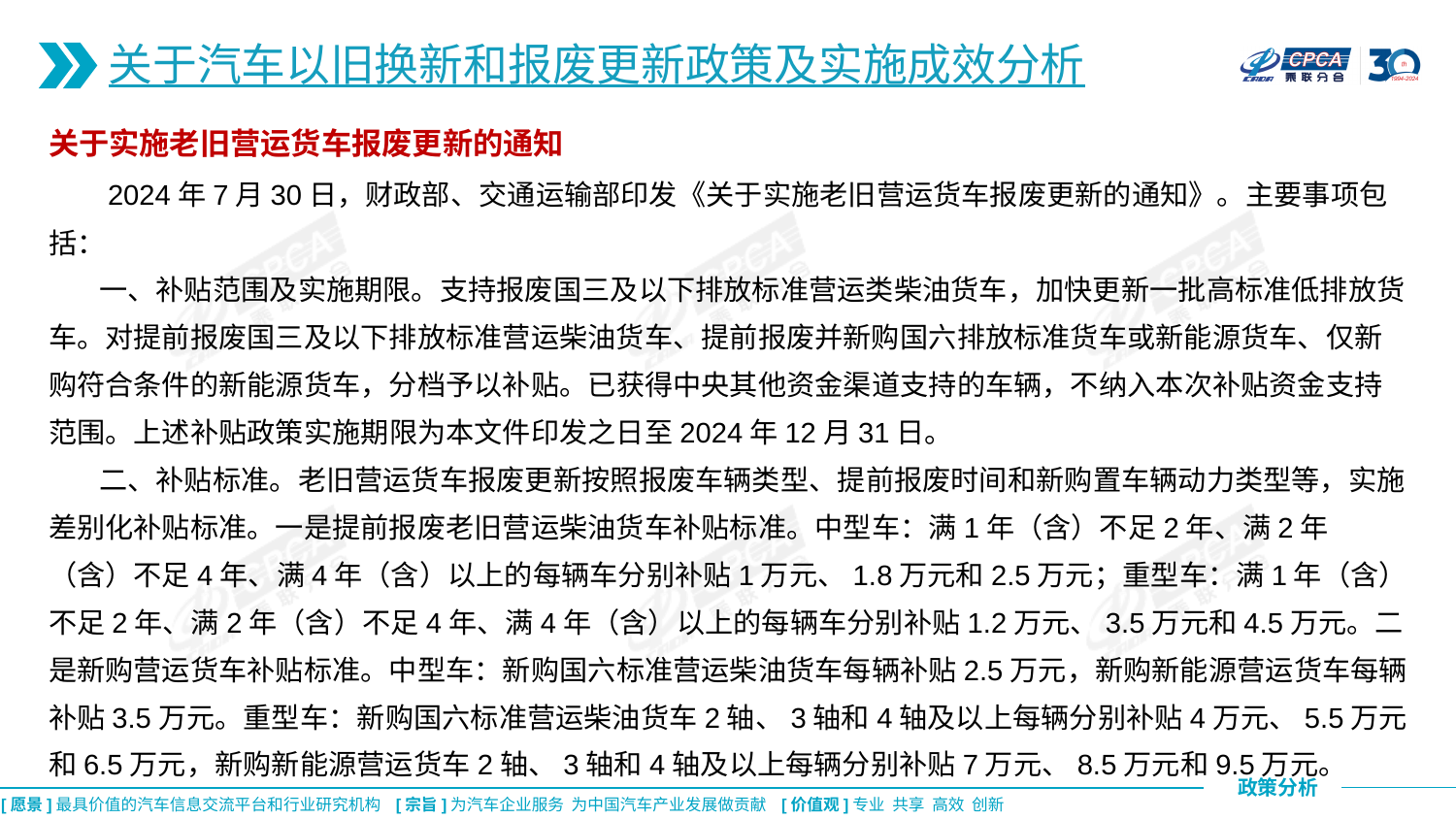

关于汽车以旧换新和报废更新政策及实施成效分析
关于实施老旧营运货车报废更新的通知
       2024年7月30日，财政部、交通运输部印发《关于实施老旧营运货车报废更新的通知》。主要事项包括：
       一、补贴范围及实施期限。支持报废国三及以下排放标准营运类柴油货车，加快更新一批高标准低排放货车。对提前报废国三及以下排放标准营运柴油货车、提前报废并新购国六排放标准货车或新能源货车、仅新购符合条件的新能源货车，分档予以补贴。已获得中央其他资金渠道支持的车辆，不纳入本次补贴资金支持范围。上述补贴政策实施期限为本文件印发之日至2024年12月31日。
       二、补贴标准。老旧营运货车报废更新按照报废车辆类型、提前报废时间和新购置车辆动力类型等，实施差别化补贴标准。一是提前报废老旧营运柴油货车补贴标准。中型车：满1年（含）不足2年、满2年（含）不足4年、满4年（含）以上的每辆车分别补贴1万元、1.8万元和2.5万元；重型车：满1年（含）不足2年、满2年（含）不足4年、满4年（含）以上的每辆车分别补贴1.2万元、3.5万元和4.5万元。二是新购营运货车补贴标准。中型车：新购国六标准营运柴油货车每辆补贴2.5万元，新购新能源营运货车每辆补贴3.5万元。重型车：新购国六标准营运柴油货车2轴、3轴和4轴及以上每辆分别补贴4万元、5.5万元和6.5万元，新购新能源营运货车2轴、3轴和4轴及以上每辆分别补贴7万元、8.5万元和9.5万元。